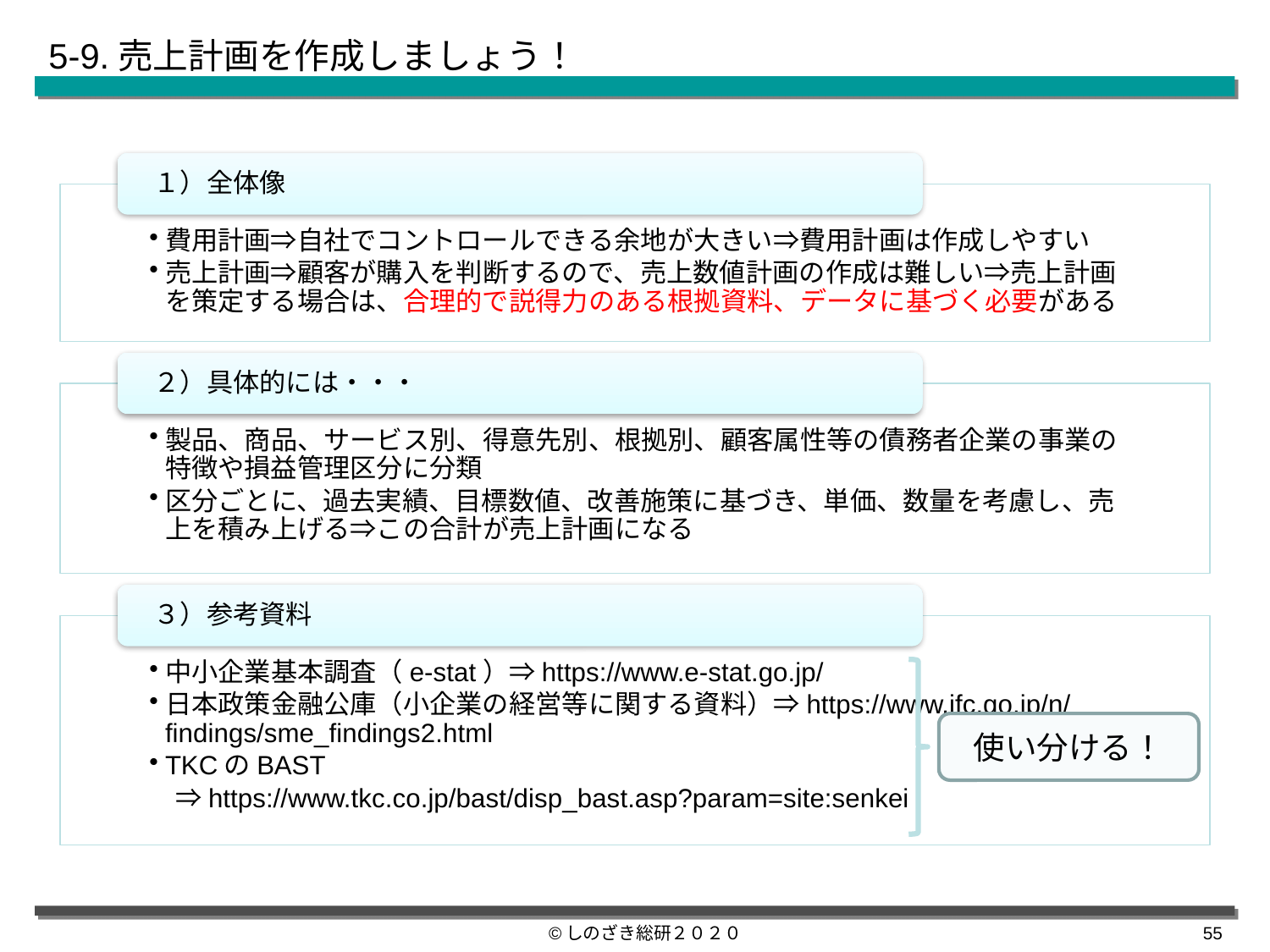

5-9.売上計画を作成しましょう！
費用計画⇒自社でコントロールできる余地が大きい⇒費用計画は作成しやすい
売上計画⇒顧客が購入を判断するので、売上数値計画の作成は難しい⇒売上計画を策定する場合は、合理的で説得力のある根拠資料、データに基づく必要がある
１）全体像
製品、商品、サービス別、得意先別、根拠別、顧客属性等の債務者企業の事業の特徴や損益管理区分に分類
区分ごとに、過去実績、目標数値、改善施策に基づき、単価、数量を考慮し、売上を積み上げる⇒この合計が売上計画になる
２）具体的には・・・
中小企業基本調査（e-stat）⇒https://www.e-stat.go.jp/
日本政策金融公庫（小企業の経営等に関する資料）⇒https://www.jfc.go.jp/n/findings/sme_findings2.html
TKCのBAST
　⇒https://www.tkc.co.jp/bast/disp_bast.asp?param=site:senkei
３）参考資料

使い分ける！
©しのざき総研２０２０
55